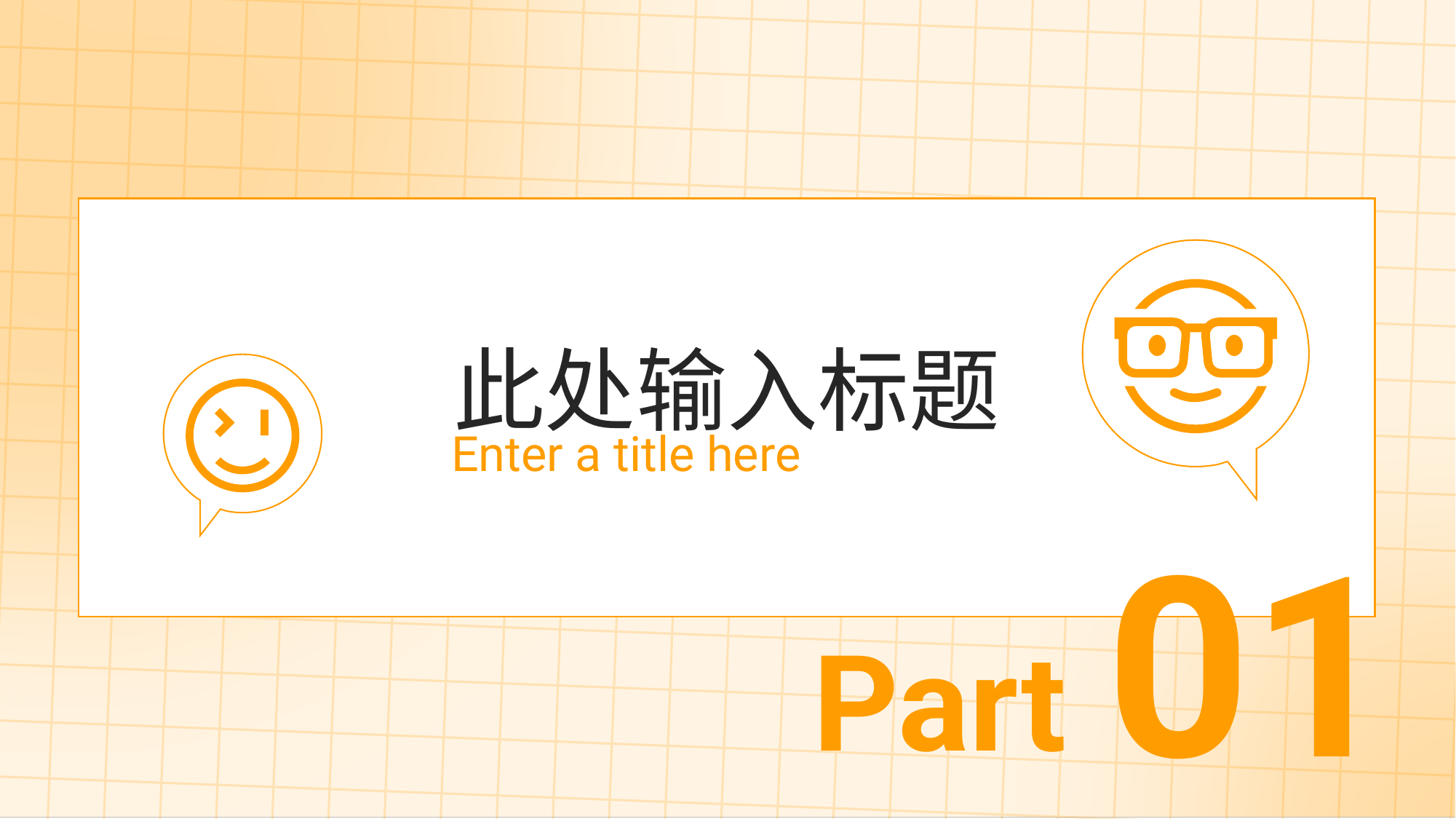

此处输入标题
Enter a title here
01
Part